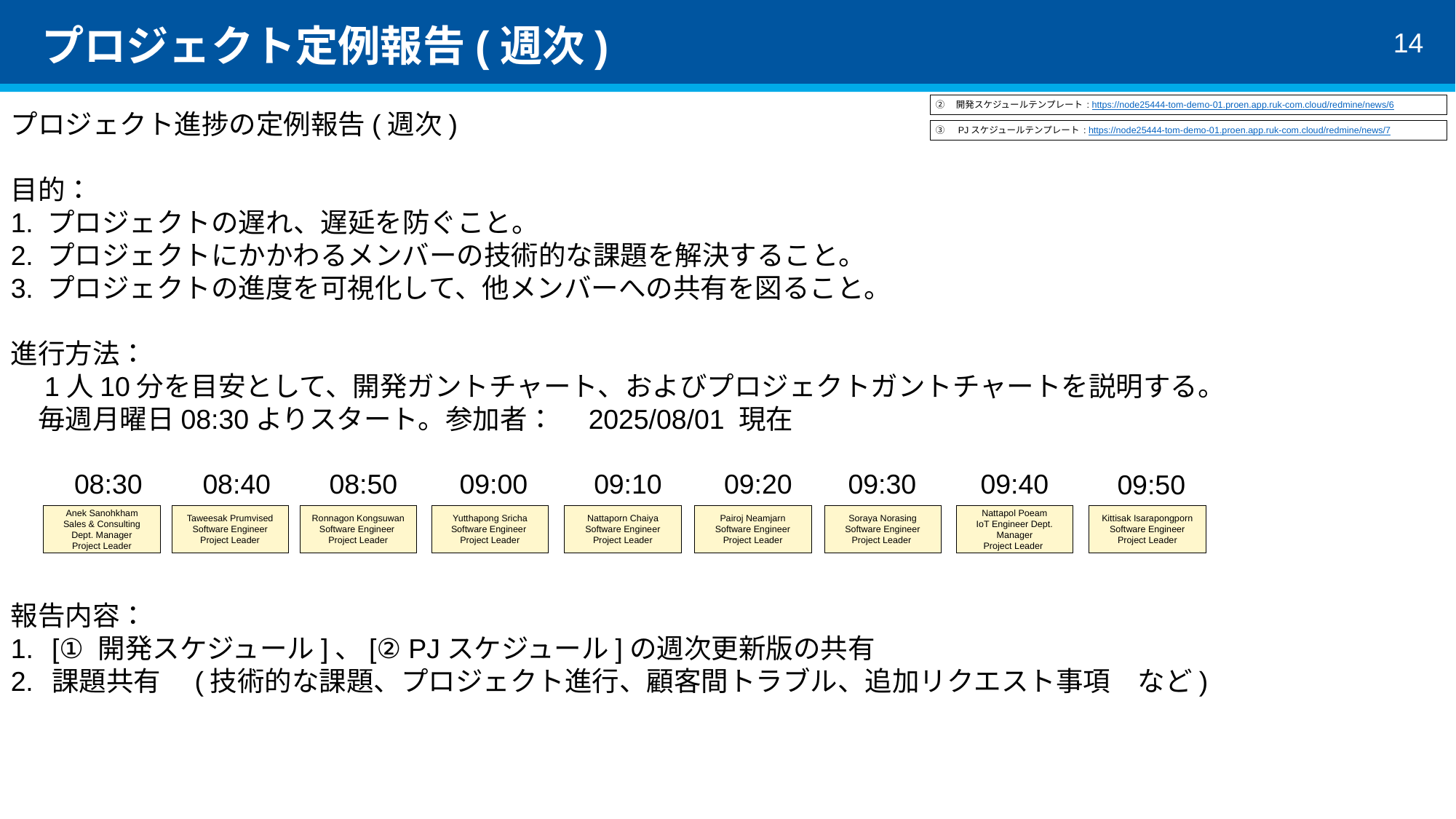

# プロジェクト定例報告(週次)
②　開発スケジュールテンプレート : https://node25444-tom-demo-01.proen.app.ruk-com.cloud/redmine/news/6
プロジェクト進捗の定例報告(週次)

目的：
1. プロジェクトの遅れ、遅延を防ぐこと。
2. プロジェクトにかかわるメンバーの技術的な課題を解決すること。
3. プロジェクトの進度を可視化して、他メンバーへの共有を図ること。

進行方法：
　1人10分を目安として、開発ガントチャート、およびプロジェクトガントチャートを説明する。
　毎週月曜日08:30よりスタート。参加者：　2025/08/01 現在

報告内容：
[① 開発スケジュール]、[② PJスケジュール]の週次更新版の共有
課題共有　(技術的な課題、プロジェクト進行、顧客間トラブル、追加リクエスト事項　など)

③　PJスケジュールテンプレート : https://node25444-tom-demo-01.proen.app.ruk-com.cloud/redmine/news/7
08:30
08:40
08:50
09:00
09:10
09:20
09:30
09:40
09:50
Nattapol Poeam
IoT Engineer Dept.
Manager
Project Leader
Soraya Norasing
Software Engineer
Project Leader
Kittisak​ Isarapongporn
Software Engineer
Project Leader
Pairoj Neamjarn
Software Engineer
Project Leader
Anek Sanohkham
Sales & Consulting Dept. Manager
Project Leader
Taweesak Prumvised
Software Engineer
Project Leader
Ronnagon Kongsuwan
Software Engineer
Project Leader
Yutthapong Sricha
Software Engineer
Project Leader
Nattaporn Chaiya
Software Engineer
Project Leader